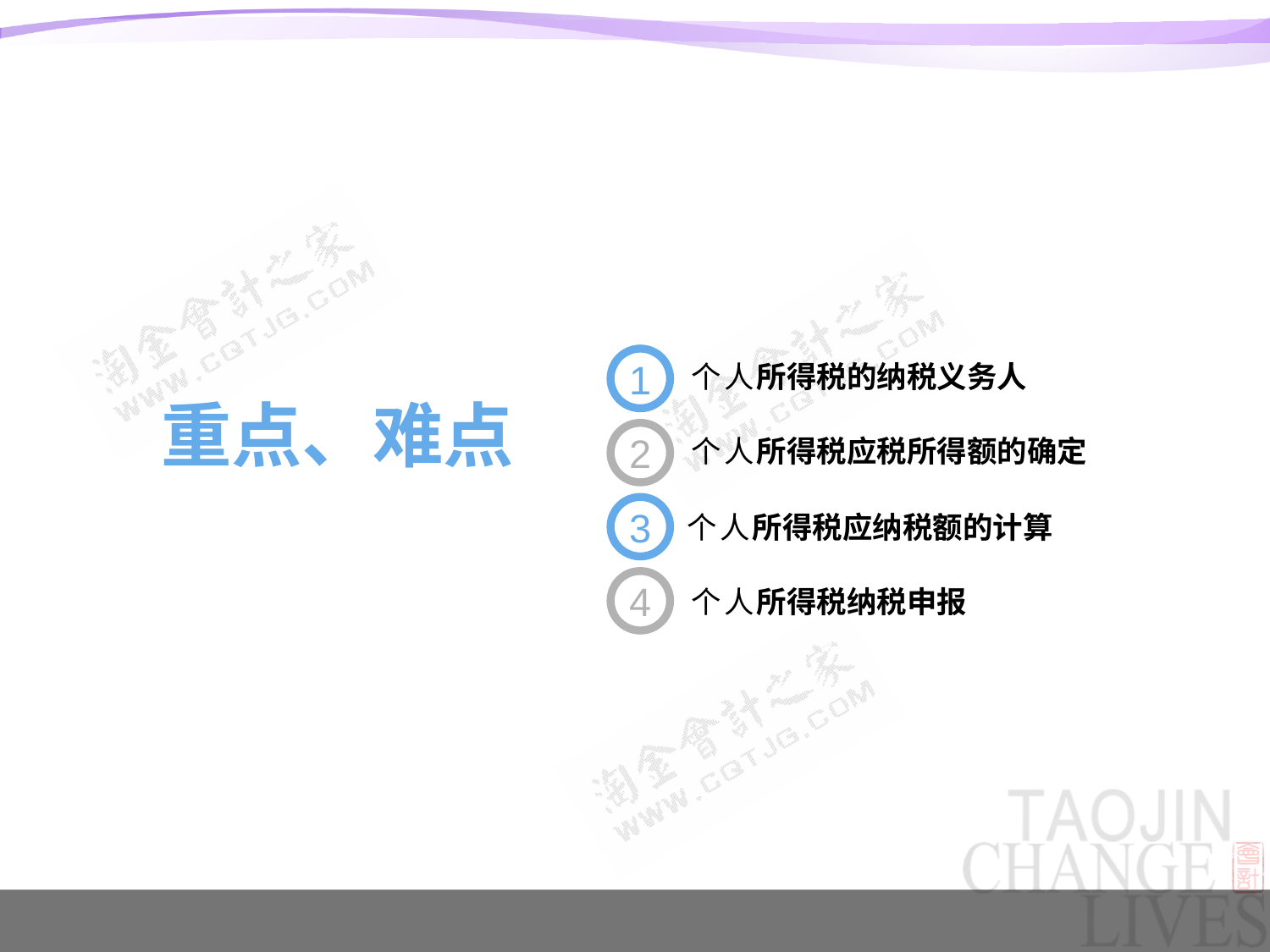

1
个人所得税的纳税义务人
重点、难点
2
个人所得税应税所得额的确定
3
个人所得税应纳税额的计算

4
个人所得税纳税申报